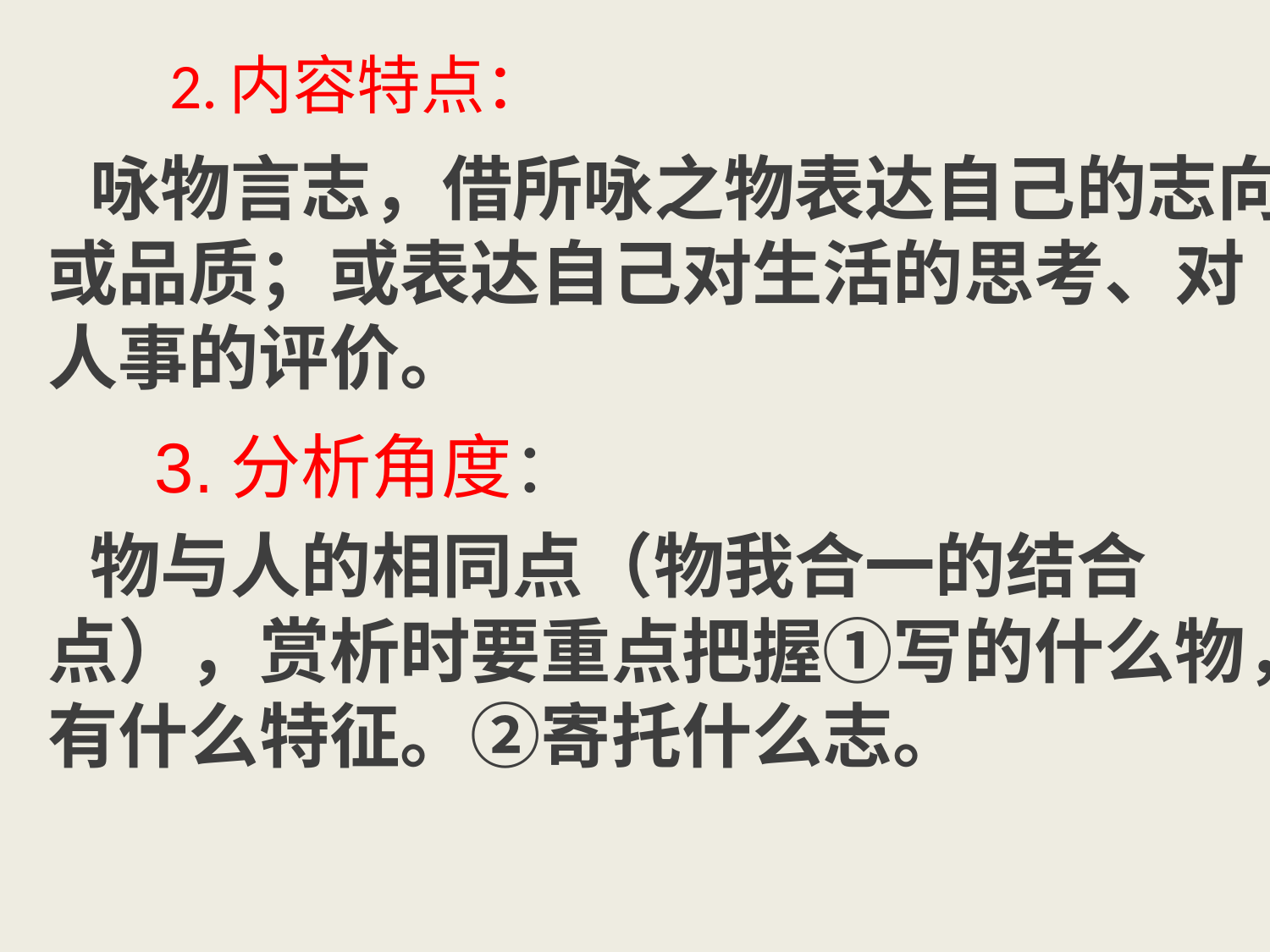

# 2.内容特点：
咏物言志，借所咏之物表达自己的志向或品质；或表达自己对生活的思考、对人事的评价。
3.分析角度：
物与人的相同点（物我合一的结合点），赏析时要重点把握①写的什么物，有什么特征。②寄托什么志。